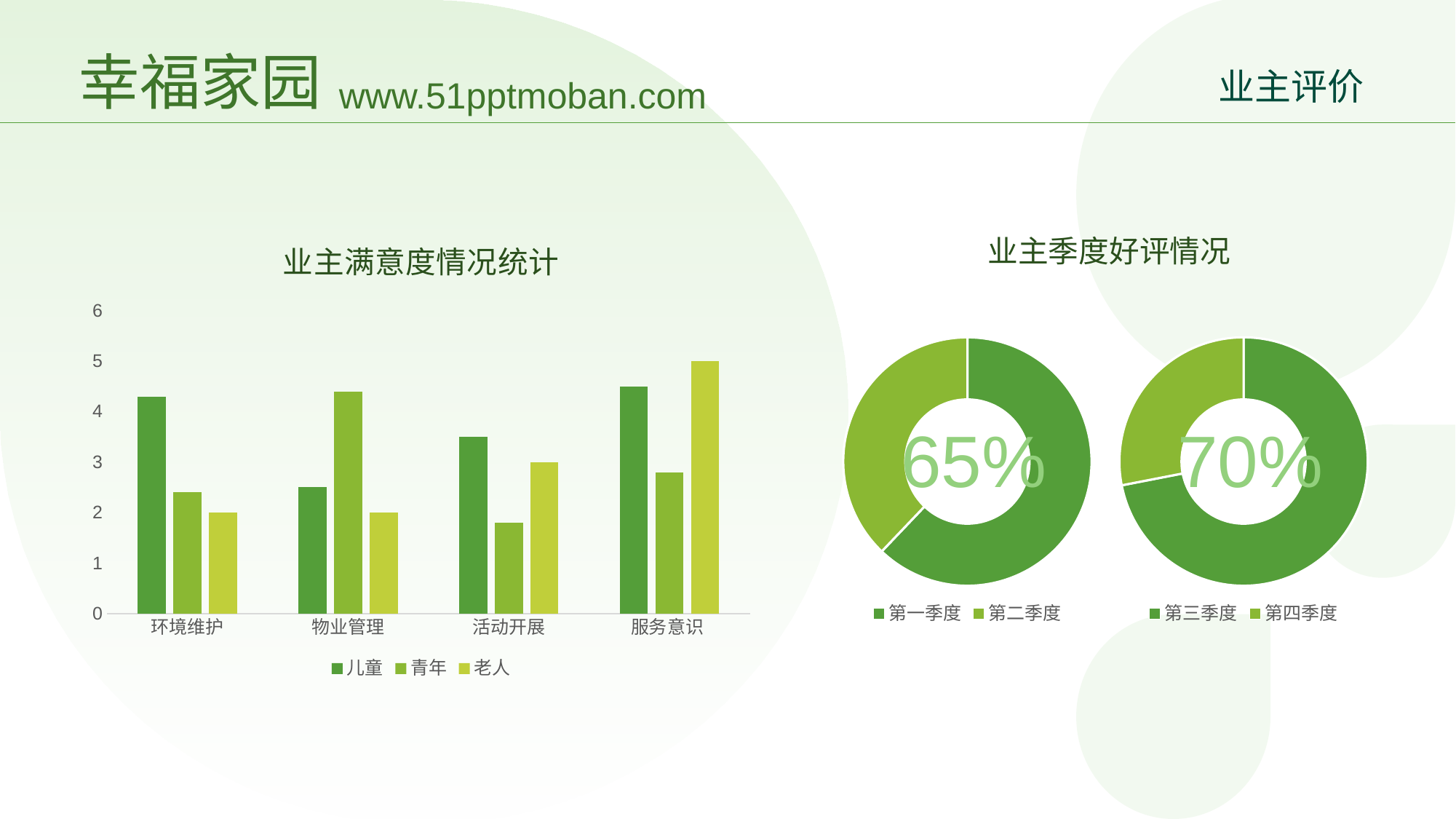

# 幸福家园
www.51pptmoban.com
业主评价

### Chart: 业主满意度情况统计

| Category | 儿童 | 青年 | 老人 |
|---|---|---|---|
| 环境维护 | 4.3 | 2.4 | 2.0 |
| 物业管理 | 2.5 | 4.4 | 2.0 |
| 活动开展 | 3.5 | 1.8 | 3.0 |
| 服务意识  | 4.5 | 2.8 | 5.0 |
业主季度好评情况

### Chart

| Category | 销售额 |
|---|---|
| 第三季度 | 8.2 |
| 第四季度 | 3.2 |

### Chart

| Category | 销售额 |
|---|---|
| 第一季度 | 8.2 |
| 第二季度 | 5.0 |
65%
70%